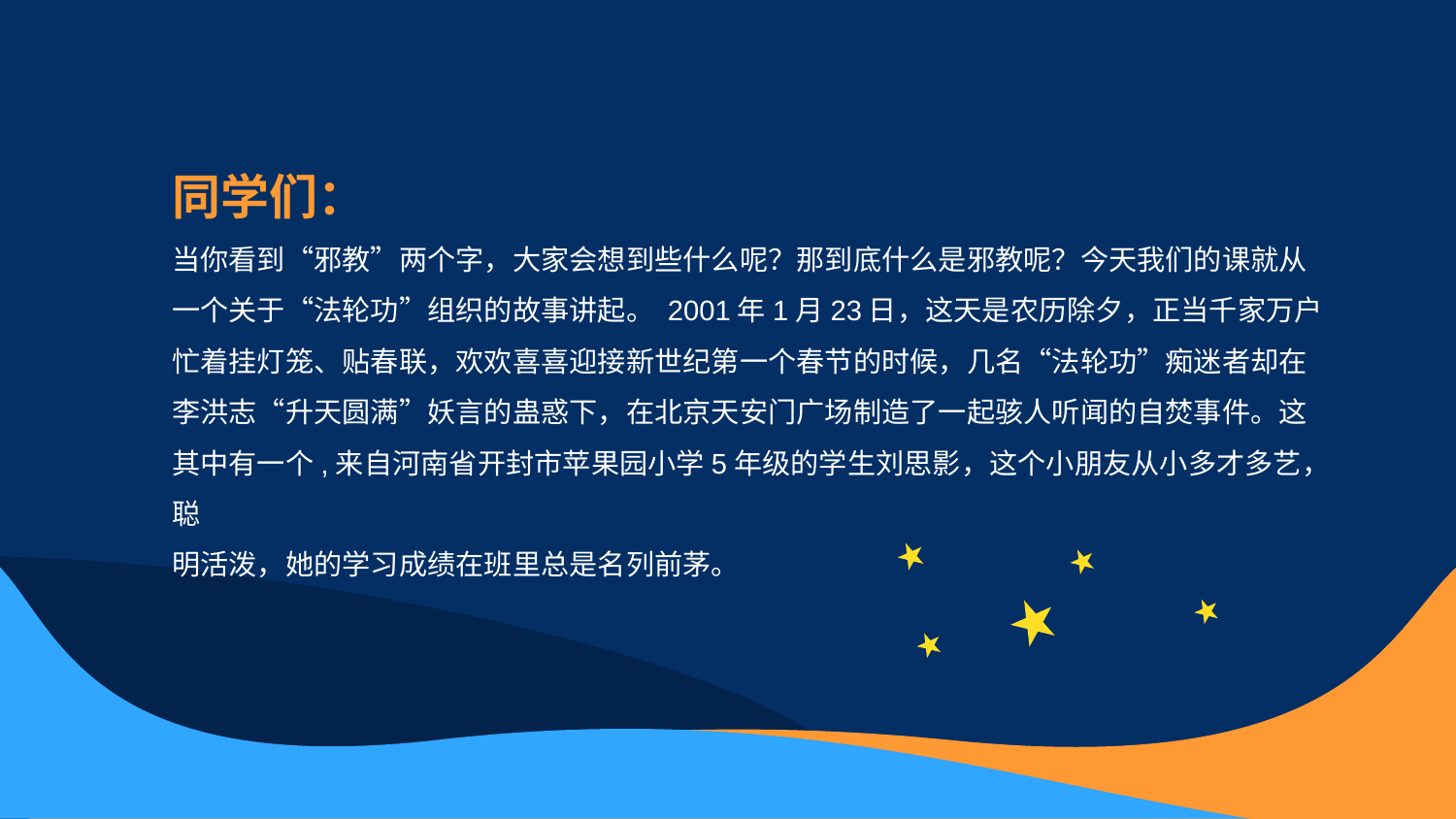

同学们：
当你看到“邪教”两个字，大家会想到些什么呢？那到底什么是邪教呢？今天我们的课就从一个关于“法轮功”组织的故事讲起。 2001年1月23日，这天是农历除夕，正当千家万户忙着挂灯笼、贴春联，欢欢喜喜迎接新世纪第一个春节的时候，几名“法轮功”痴迷者却在李洪志“升天圆满”妖言的蛊惑下，在北京天安门广场制造了一起骇人听闻的自焚事件。这其中有一个,来自河南省开封市苹果园小学5年级的学生刘思影，这个小朋友从小多才多艺，聪
明活泼，她的学习成绩在班里总是名列前茅。